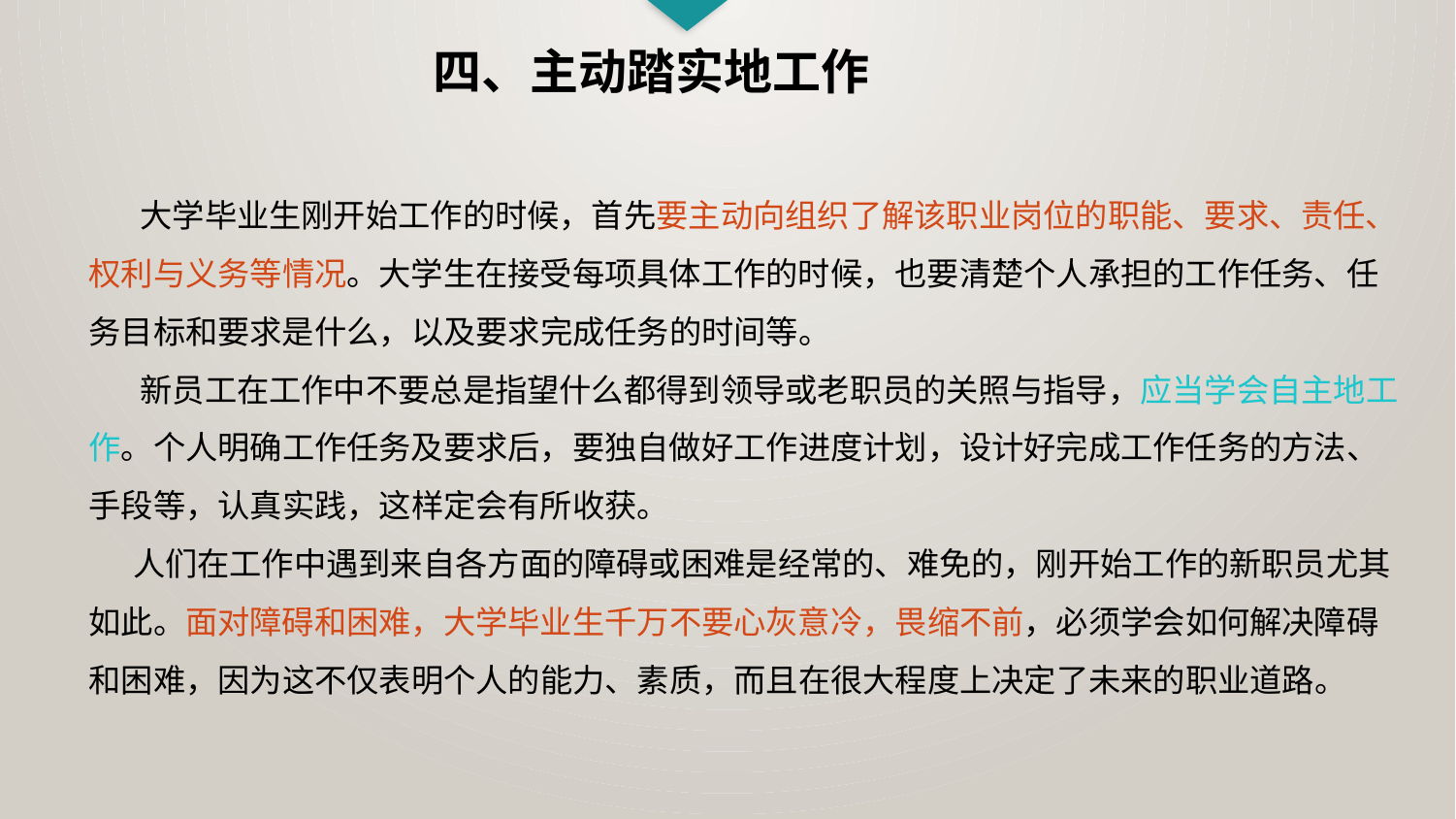

四、主动踏实地工作
      大学毕业生刚开始工作的时候，首先要主动向组织了解该职业岗位的职能、要求、责任、权利与义务等情况。大学生在接受每项具体工作的时候，也要清楚个人承担的工作任务、任务目标和要求是什么，以及要求完成任务的时间等。
      新员工在工作中不要总是指望什么都得到领导或老职员的关照与指导，应当学会自主地工作。个人明确工作任务及要求后，要独自做好工作进度计划，设计好完成工作任务的方法、手段等，认真实践，这样定会有所收获。
     人们在工作中遇到来自各方面的障碍或困难是经常的、难免的，刚开始工作的新职员尤其如此。面对障碍和困难，大学毕业生千万不要心灰意冷，畏缩不前，必须学会如何解决障碍和困难，因为这不仅表明个人的能力、素质，而且在很大程度上决定了未来的职业道路。
80